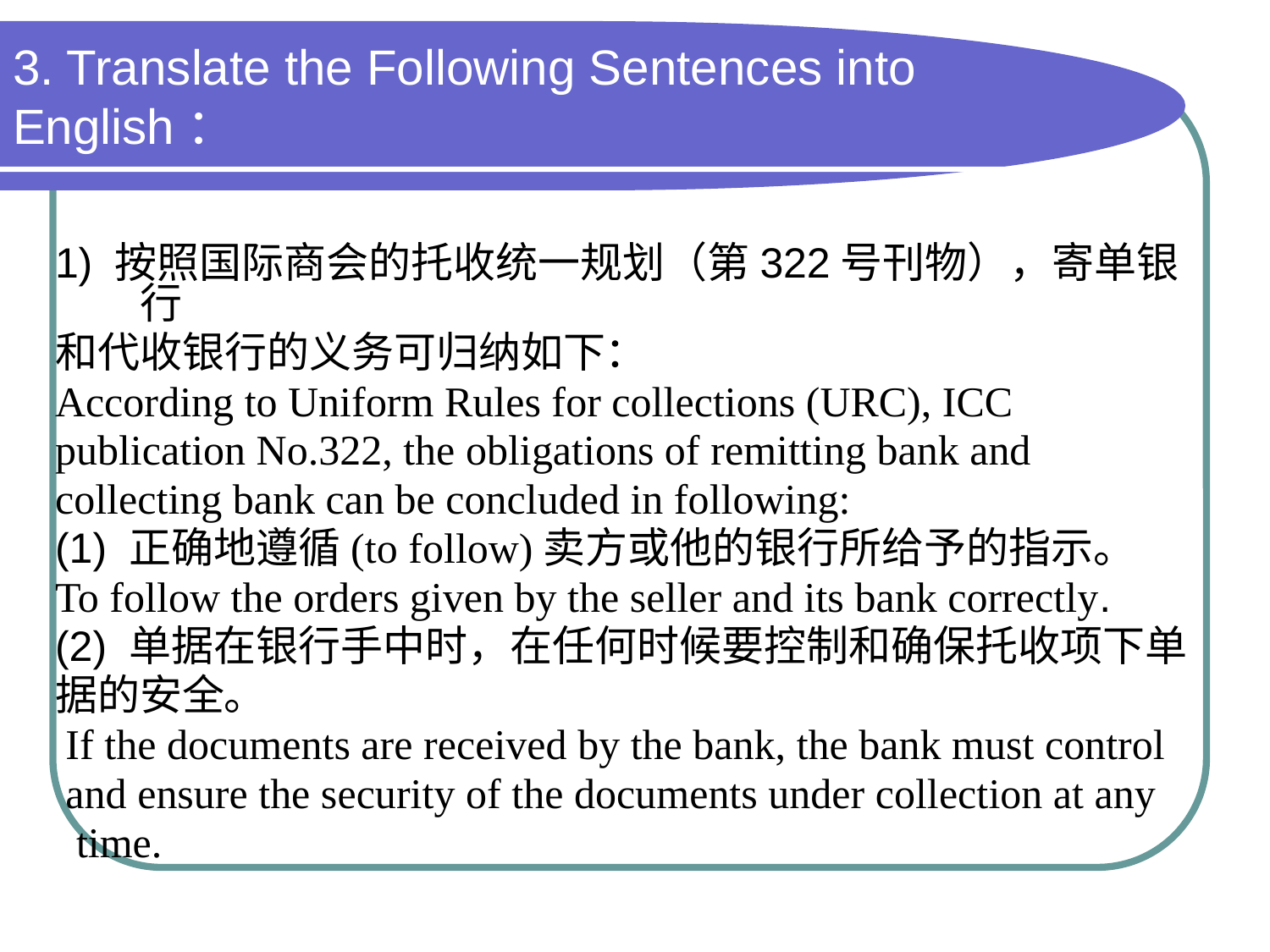

# 3. Translate the Following Sentences into English：

1) 按照国际商会的托收统一规划（第322号刊物），寄单银行
和代收银行的义务可归纳如下：
According to Uniform Rules for collections (URC), ICC
publication No.322, the obligations of remitting bank and
collecting bank can be concluded in following:
(1) 正确地遵循(to follow)卖方或他的银行所给予的指示。
To follow the orders given by the seller and its bank correctly.
(2) 单据在银行手中时，在任何时候要控制和确保托收项下单
据的安全。
 If the documents are received by the bank, the bank must control
 and ensure the security of the documents under collection at any
  time.